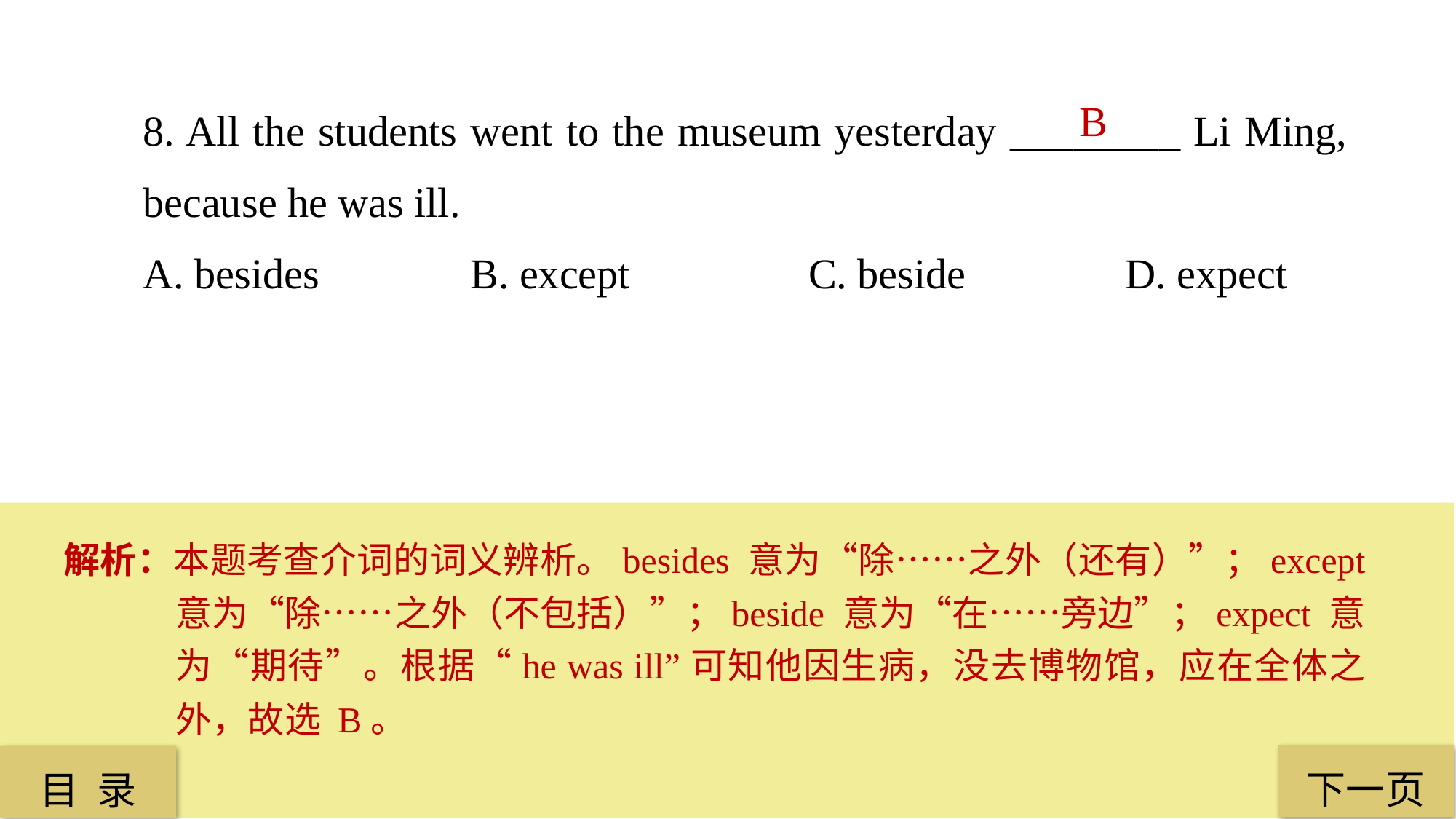

8. All the students went to the museum yesterday ________ Li Ming, because he was ill.
A. besides 		B. except		 C. beside 		D. expect
B
解析：本题考查介词的词义辨析。besides 意为“除……之外（还有）”；except 意为“除……之外（不包括）”；beside 意为“在……旁边”；expect 意为“期待”。根据“he was ill”可知他因生病，没去博物馆，应在全体之外，故选 B。